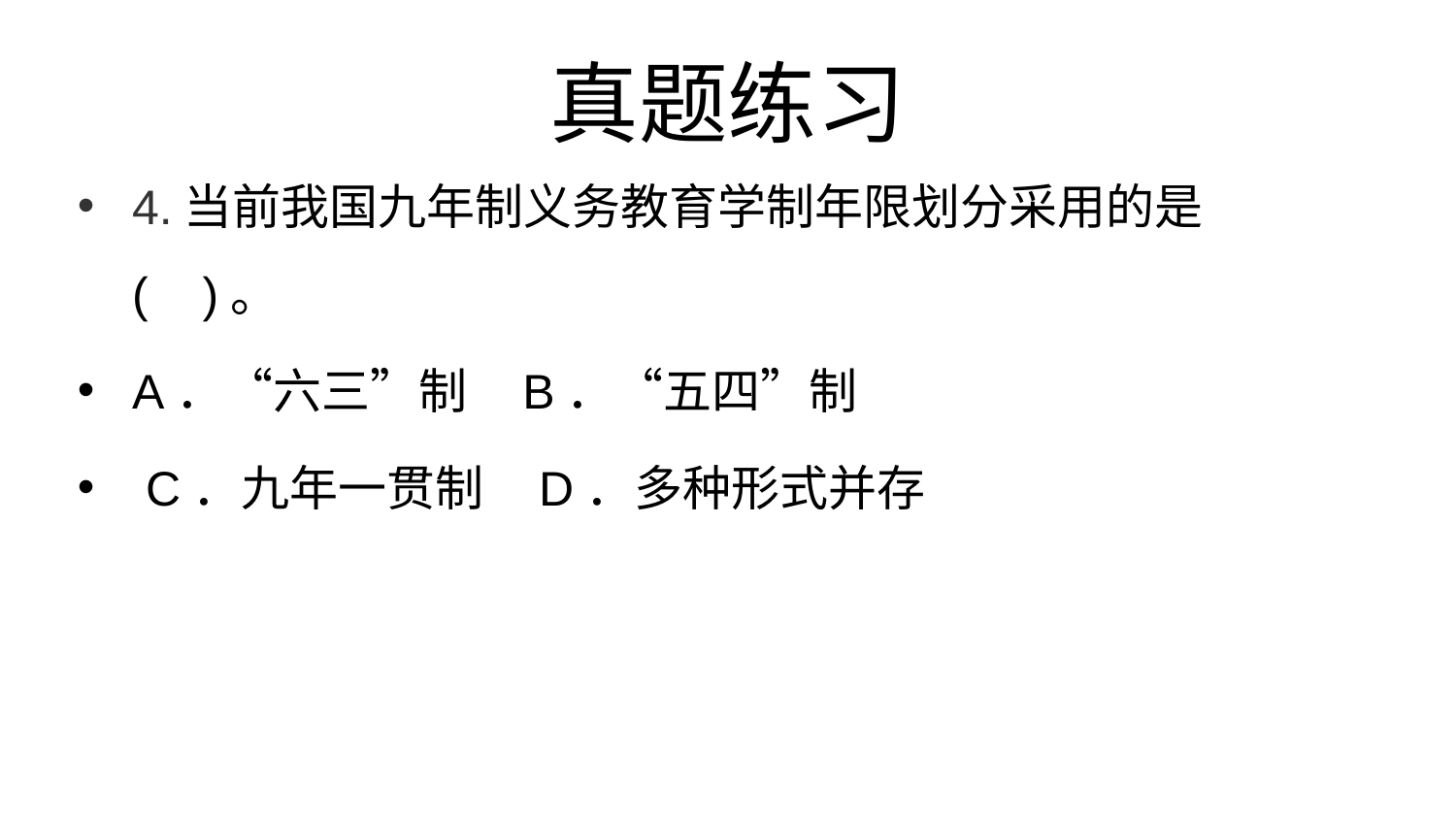

# 真题练习
4.当前我国九年制义务教育学制年限划分采用的是(    )。
A．“六三”制    B．“五四”制
 C．九年一贯制    D．多种形式并存